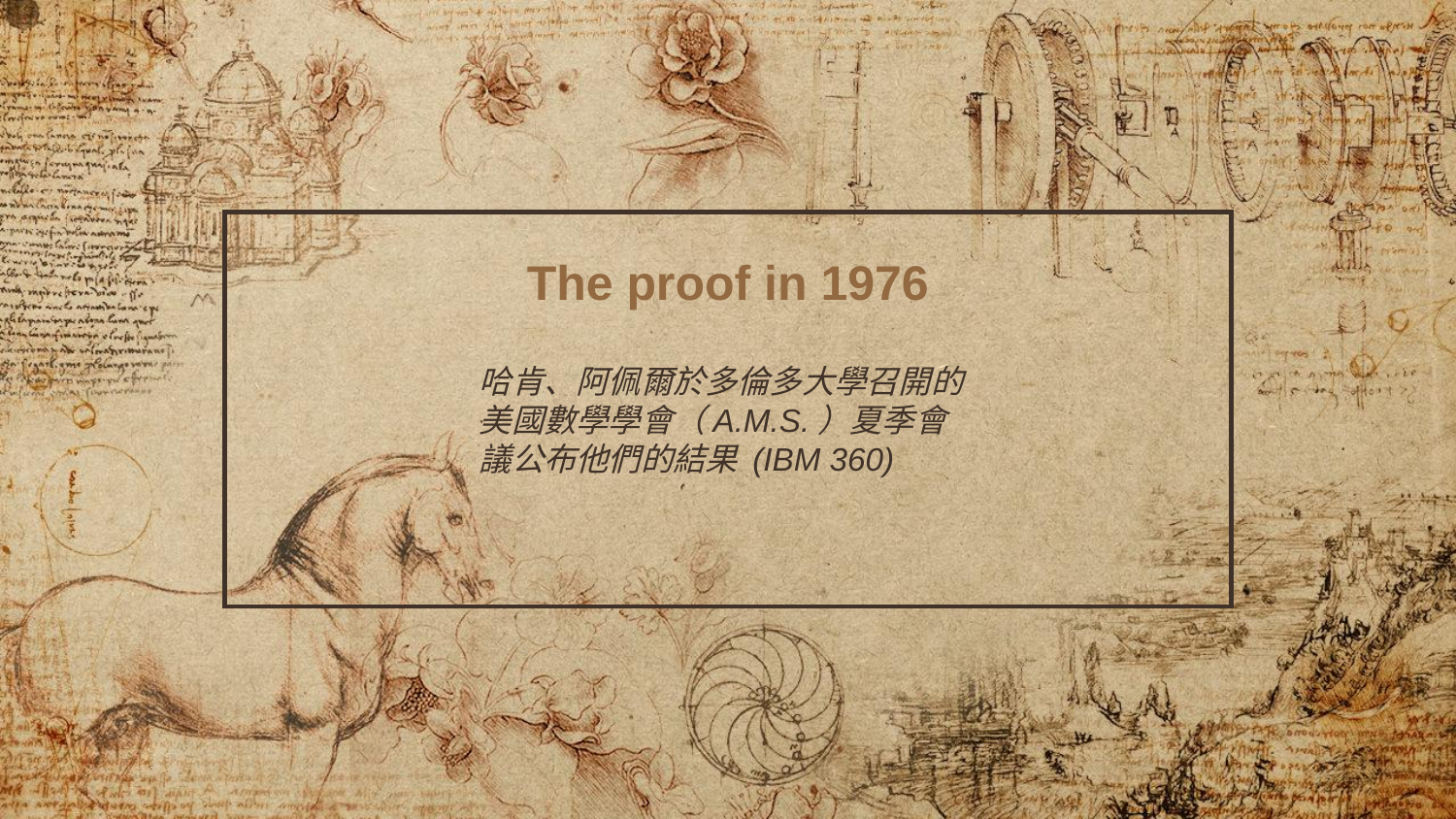

# The proof in 1976
哈肯、阿佩爾於多倫多大學召開的美國數學學會（A.M.S.）夏季會議公布他們的結果 (IBM 360)